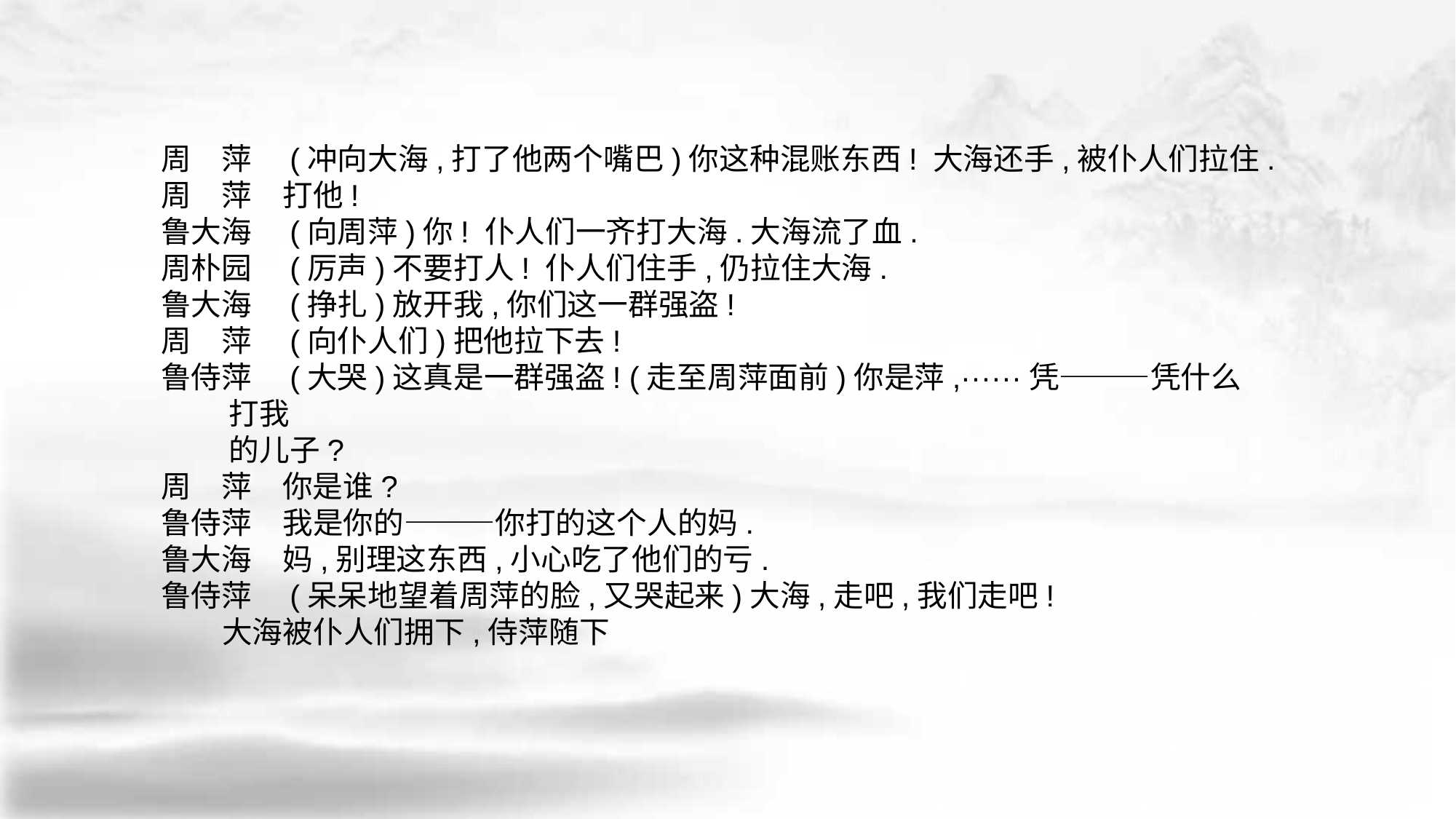

周　萍　(冲向大海,打了他两个嘴巴)你这种混账东西! 大海还手,被仆人们拉住.
周　萍　打他!
鲁大海　(向周萍)你! 仆人们一齐打大海.大海流了血.
周朴园　(厉声)不要打人! 仆人们住手,仍拉住大海.
鲁大海　(挣扎)放开我,你们这一群强盗!
周　萍　(向仆人们)把他拉下去!
鲁侍萍　(大哭)这真是一群强盗! (走至周萍面前)你是萍,······凭———凭什么
         打我
         的儿子?
周　萍　你是谁?
鲁侍萍　我是你的———你打的这个人的妈.
鲁大海　妈,别理这东西,小心吃了他们的亏.
鲁侍萍　(呆呆地望着周萍的脸,又哭起来)大海,走吧,我们走吧!
        大海被仆人们拥下,侍萍随下